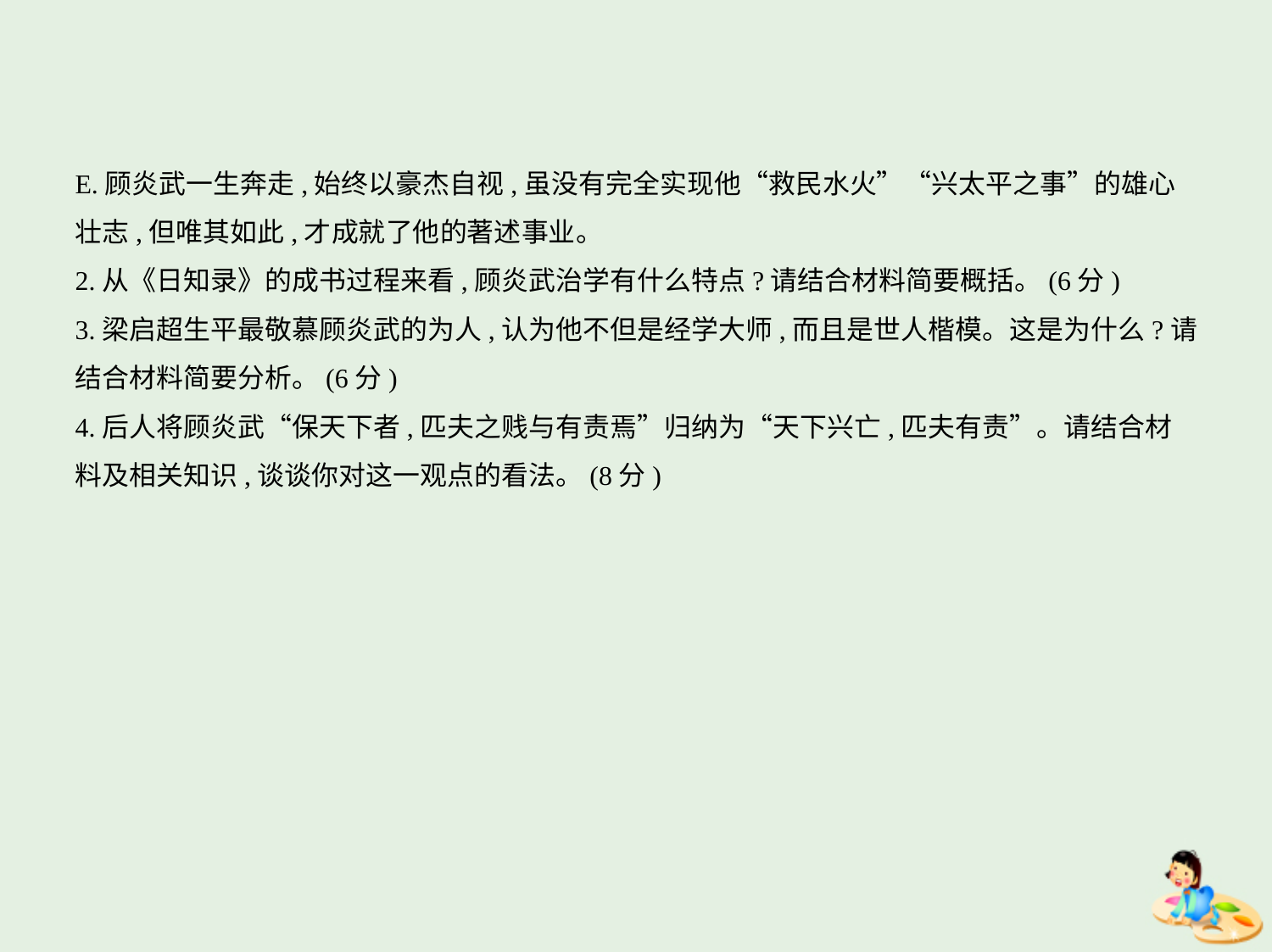

E.顾炎武一生奔走,始终以豪杰自视,虽没有完全实现他“救民水火”“兴太平之事”的雄心
壮志,但唯其如此,才成就了他的著述事业。
2.从《日知录》的成书过程来看,顾炎武治学有什么特点?请结合材料简要概括。(6分)
3.梁启超生平最敬慕顾炎武的为人,认为他不但是经学大师,而且是世人楷模。这是为什么?请
结合材料简要分析。(6分)
4.后人将顾炎武“保天下者,匹夫之贱与有责焉”归纳为“天下兴亡,匹夫有责”。请结合材
料及相关知识,谈谈你对这一观点的看法。(8分)